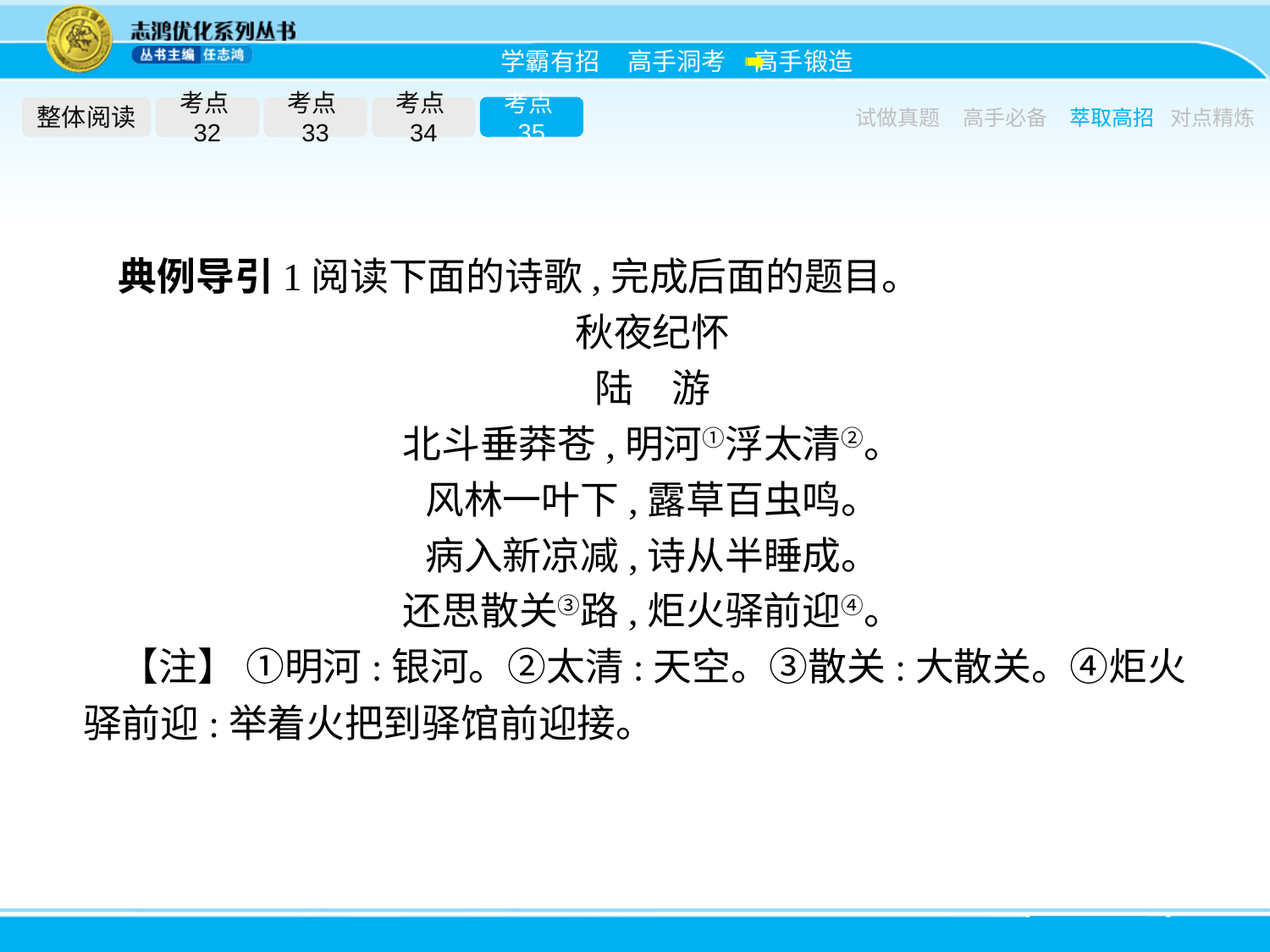

整体阅读
考点32
考点33
考点34
考点35
试做真题
高手必备
萃取高招
对点精炼
典例导引1阅读下面的诗歌,完成后面的题目。
秋夜纪怀
陆　游
北斗垂莽苍,明河①浮太清②。
风林一叶下,露草百虫鸣。
病入新凉减,诗从半睡成。
还思散关③路,炬火驿前迎④。
【注】 ①明河:银河。②太清:天空。③散关:大散关。④炬火驿前迎:举着火把到驿馆前迎接。